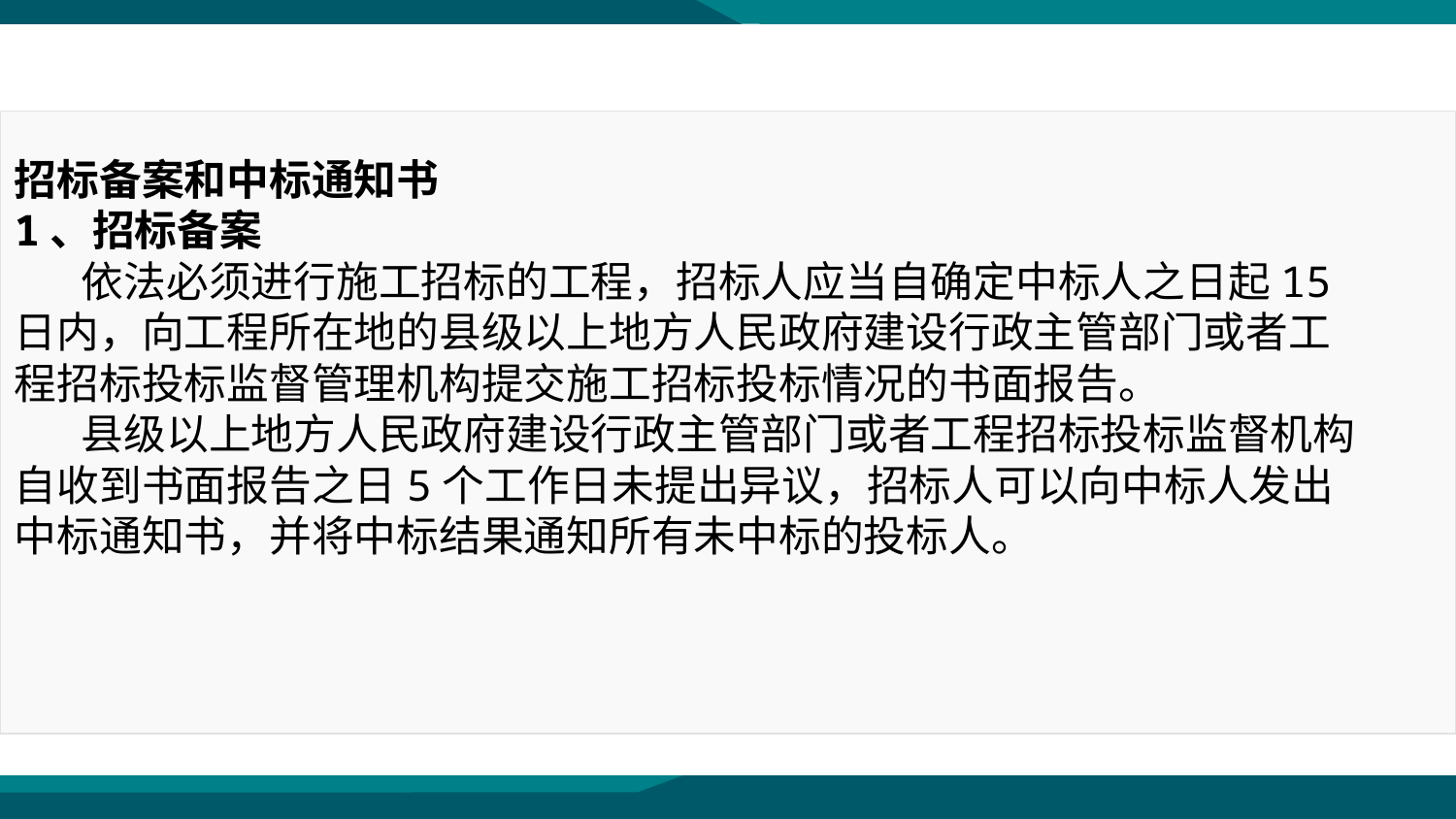

招标备案和中标通知书
1、招标备案
      依法必须进行施工招标的工程，招标人应当自确定中标人之日起15日内，向工程所在地的县级以上地方人民政府建设行政主管部门或者工程招标投标监督管理机构提交施工招标投标情况的书面报告。
      县级以上地方人民政府建设行政主管部门或者工程招标投标监督机构自收到书面报告之日5个工作日未提出异议，招标人可以向中标人发出中标通知书，并将中标结果通知所有未中标的投标人。